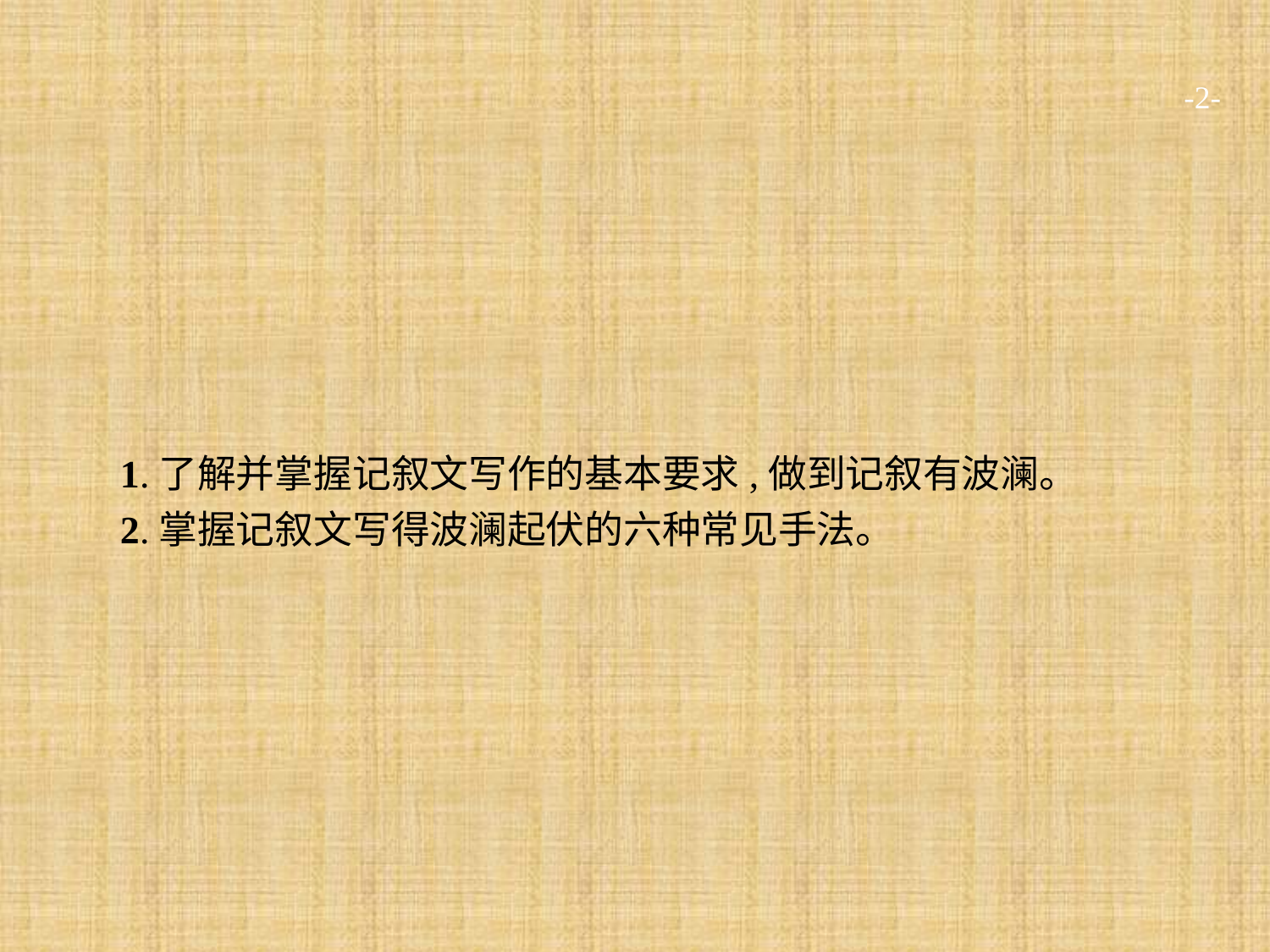

-2-
1.了解并掌握记叙文写作的基本要求,做到记叙有波澜。
2.掌握记叙文写得波澜起伏的六种常见手法。